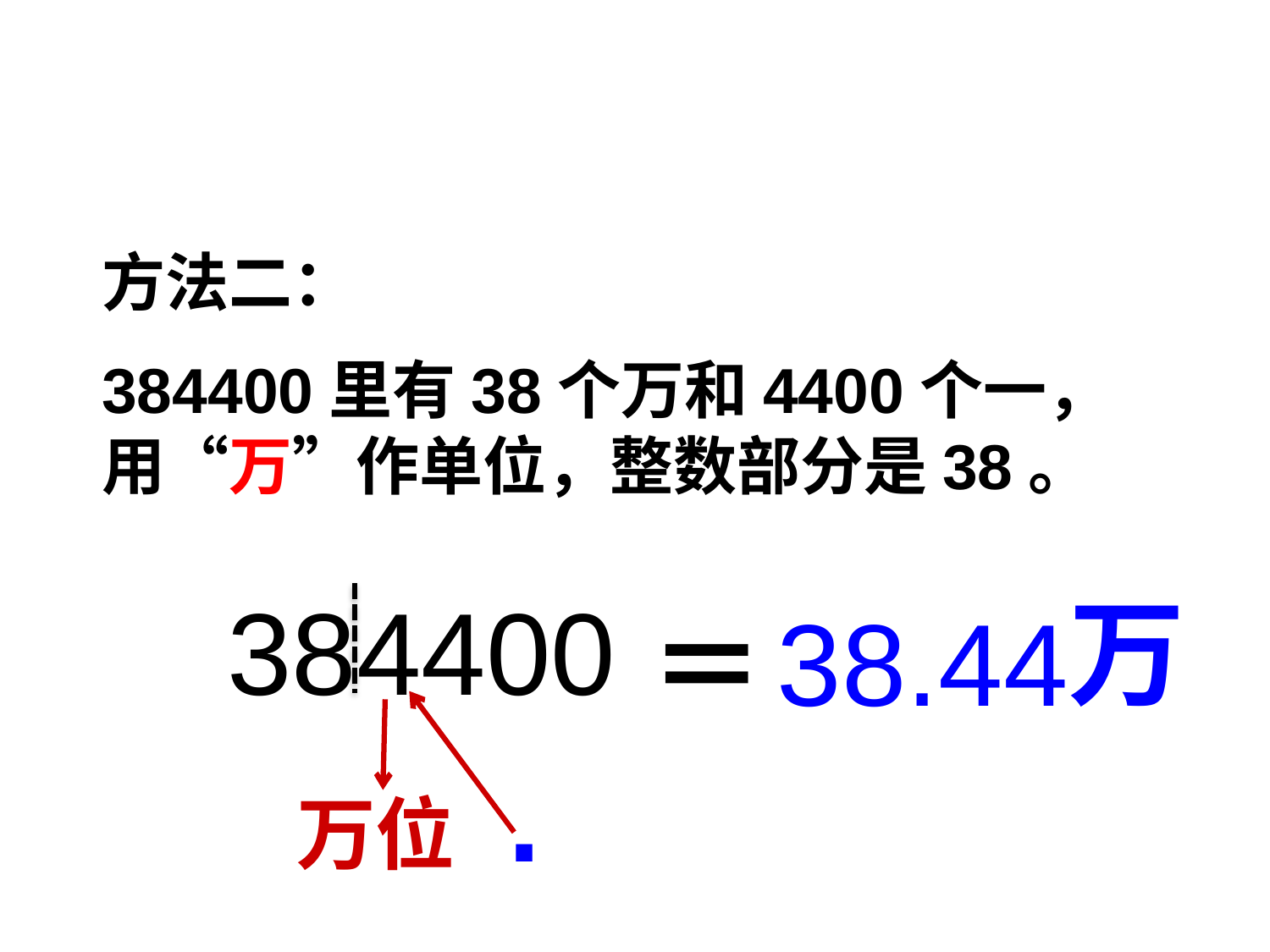

方法二：
384400里有38个万和4400个一，用“万”作单位，整数部分是38。
384400
万
38.44
＝

.

万位